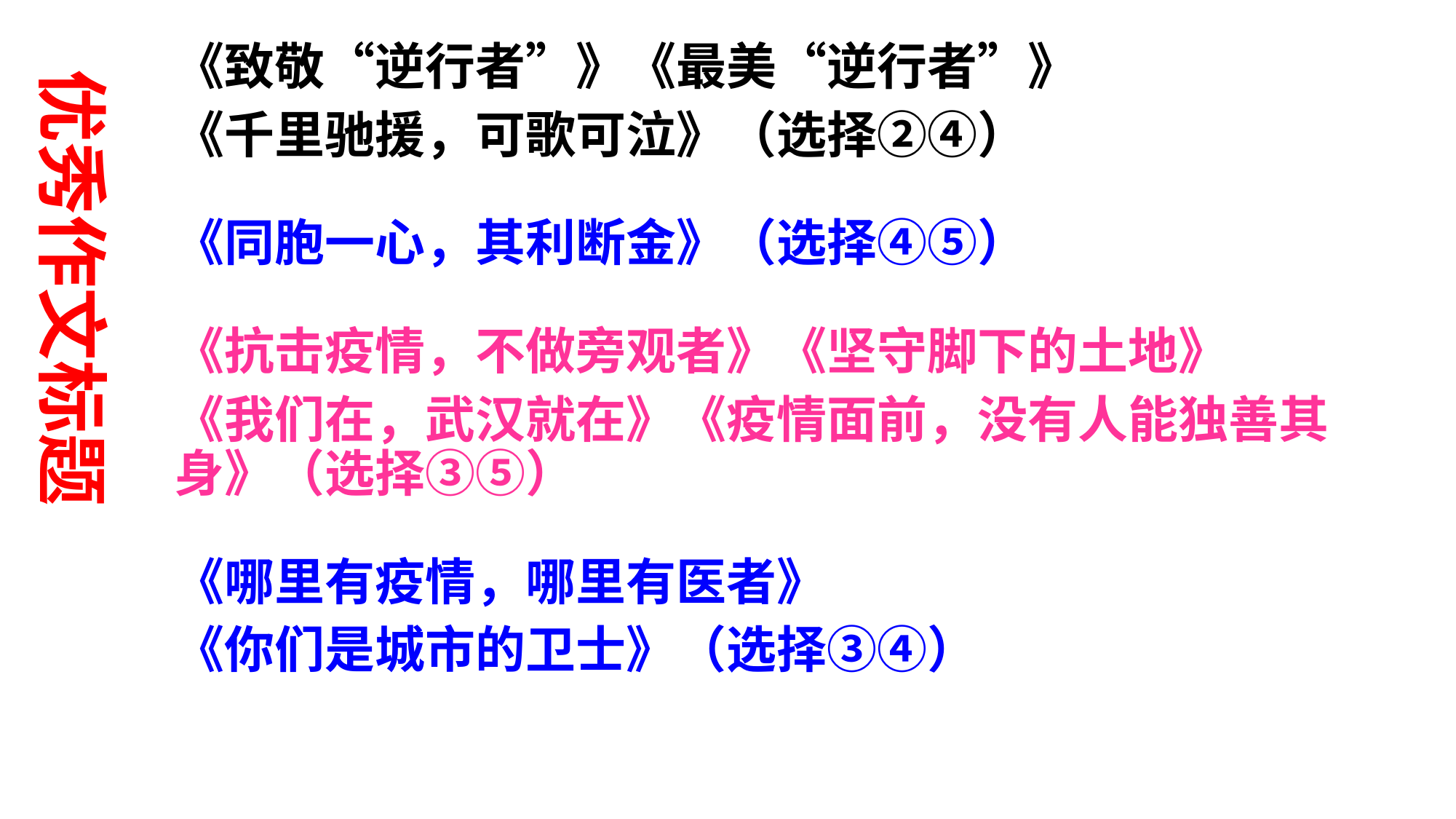

《致敬“逆行者”》《最美“逆行者”》
《千里驰援，可歌可泣》（选择②④）
《同胞一心，其利断金》（选择④⑤）
《抗击疫情，不做旁观者》《坚守脚下的土地》
《我们在，武汉就在》《疫情面前，没有人能独善其身》（选择③⑤）
《哪里有疫情，哪里有医者》
《你们是城市的卫士》（选择③④）
优秀作文标题